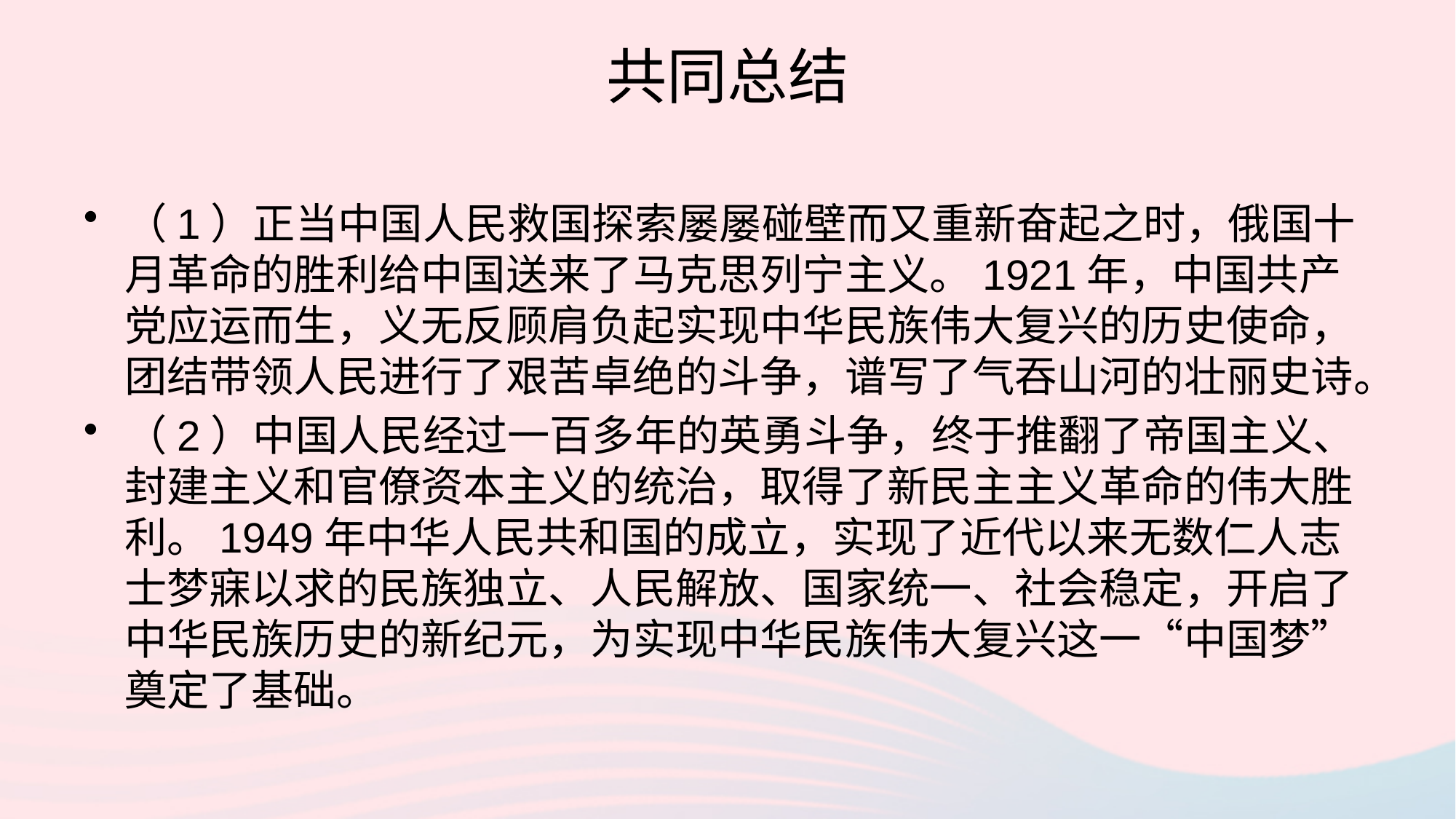

# 共同总结
（1）正当中国人民救国探索屡屡碰壁而又重新奋起之时，俄国十月革命的胜利给中国送来了马克思列宁主义。1921年，中国共产党应运而生，义无反顾肩负起实现中华民族伟大复兴的历史使命，团结带领人民进行了艰苦卓绝的斗争，谱写了气吞山河的壮丽史诗。
（2）中国人民经过一百多年的英勇斗争，终于推翻了帝国主义、封建主义和官僚资本主义的统治，取得了新民主主义革命的伟大胜利。1949年中华人民共和国的成立，实现了近代以来无数仁人志士梦寐以求的民族独立、人民解放、国家统一、社会稳定，开启了中华民族历史的新纪元，为实现中华民族伟大复兴这一“中国梦”奠定了基础。